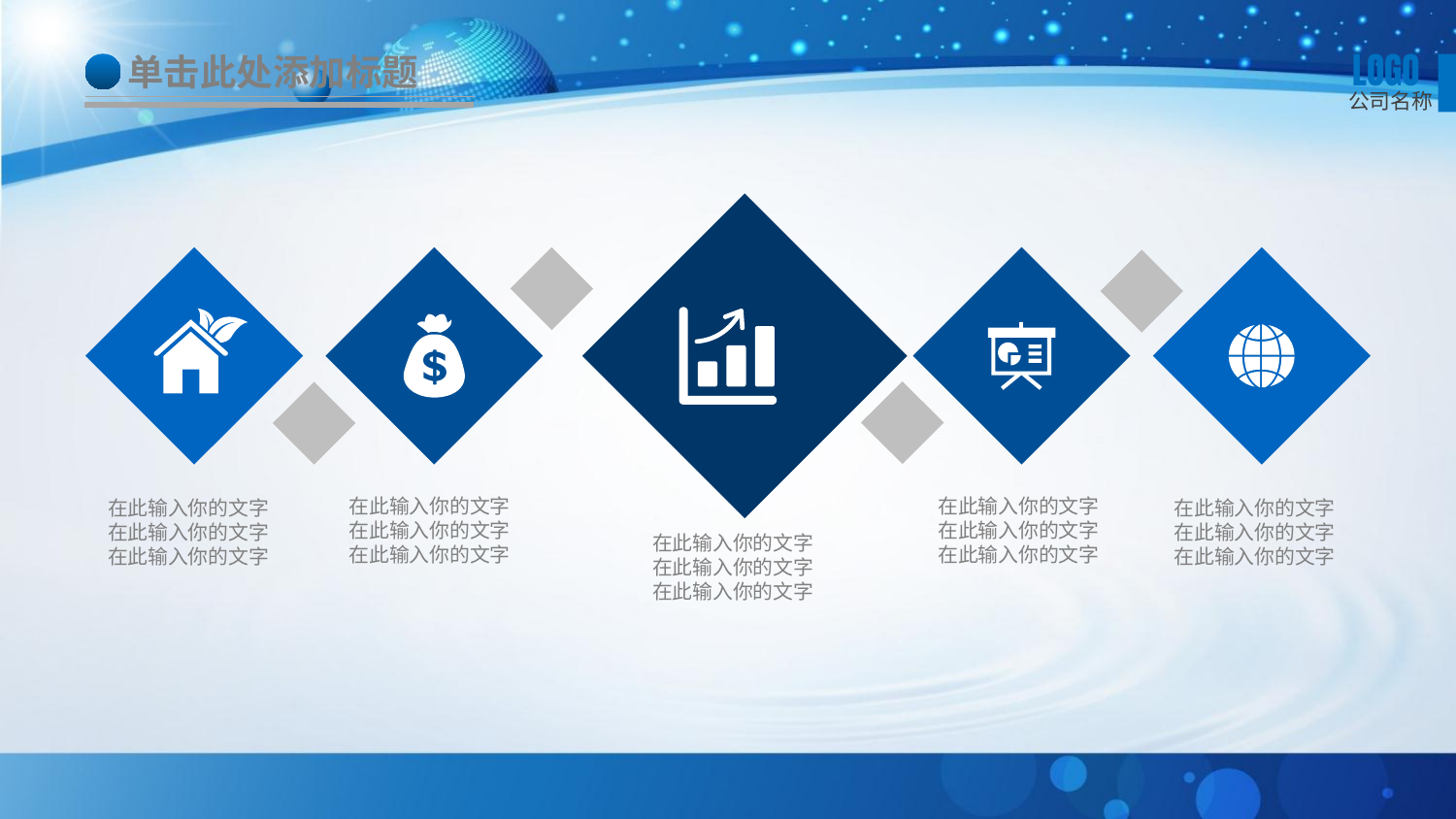

单击此处添加标题
LOGO

公司名称

在此输入你的文字
在此输入你的文字
在此输入你的文字
在此输入你的文字
在此输入你的文字
在此输入你的文字
在此输入你的文字
在此输入你的文字
在此输入你的文字
在此输入你的文字
在此输入你的文字
在此输入你的文字
在此输入你的文字
在此输入你的文字
在此输入你的文字